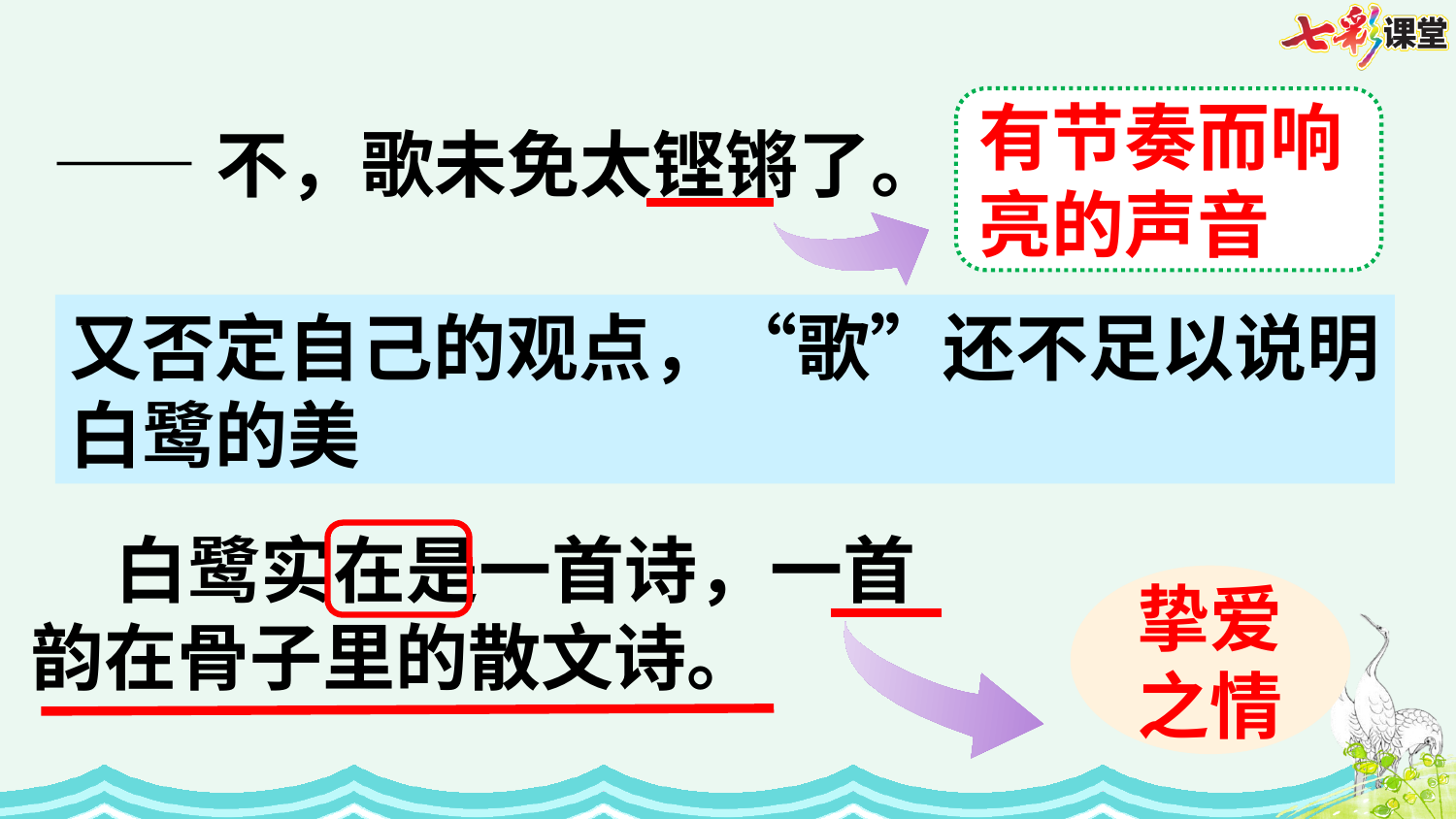

有节奏而响亮的声音
——不，歌未免太铿锵了。

又否定自己的观点，“歌”还不足以说明白鹭的美
    白鹭实在是一首诗，一首韵在骨子里的散文诗。

挚爱
之情